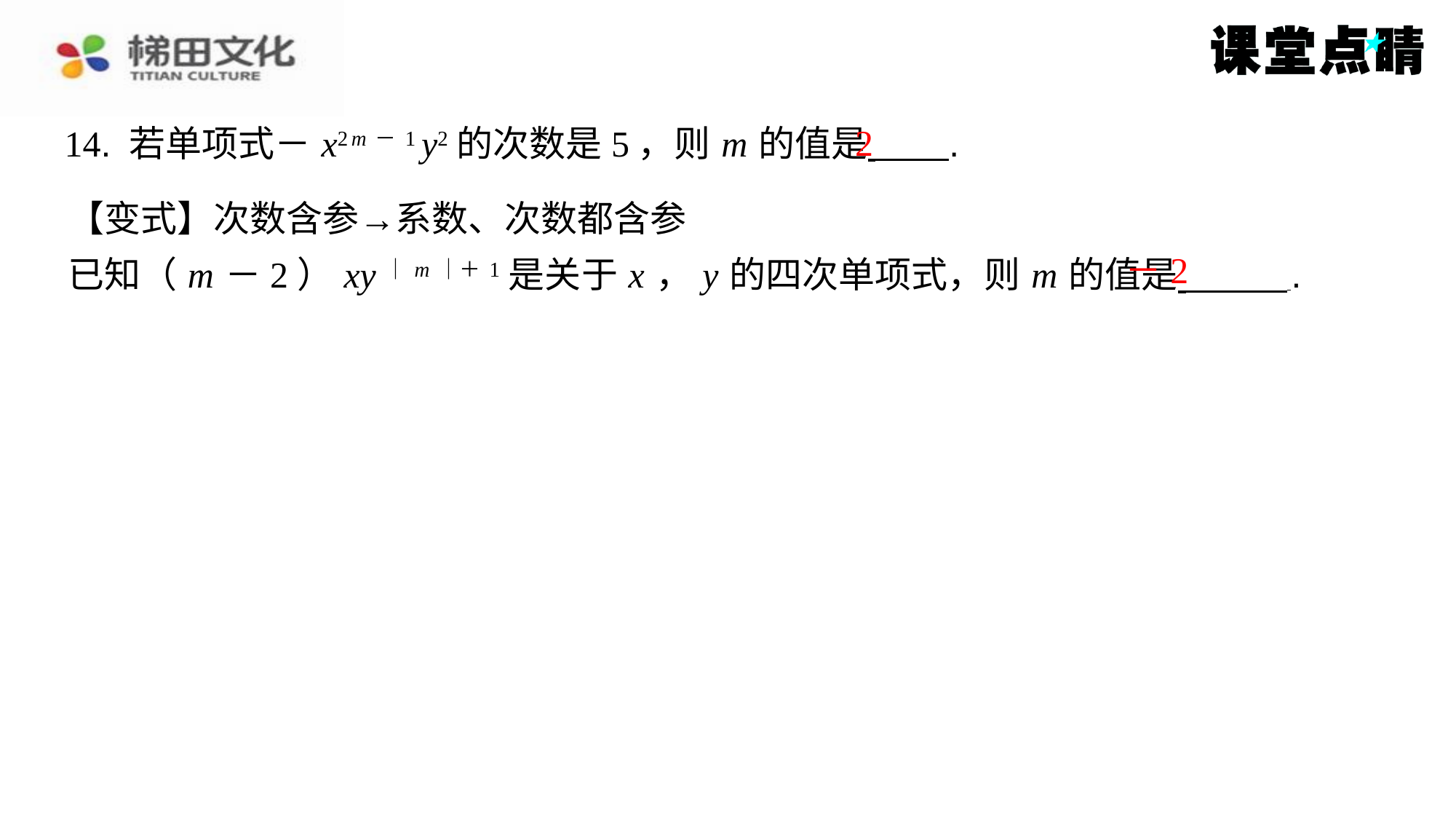

2
14. 若单项式－ x2 m－1 y2的次数是5，则 m 的值是            ⁠.
【变式】次数含参→系数、次数都含参
已知（ m －2） xy｜ m｜＋1是关于 x ， y 的四次单项式，则 m 的值是                 ⁠.
－2